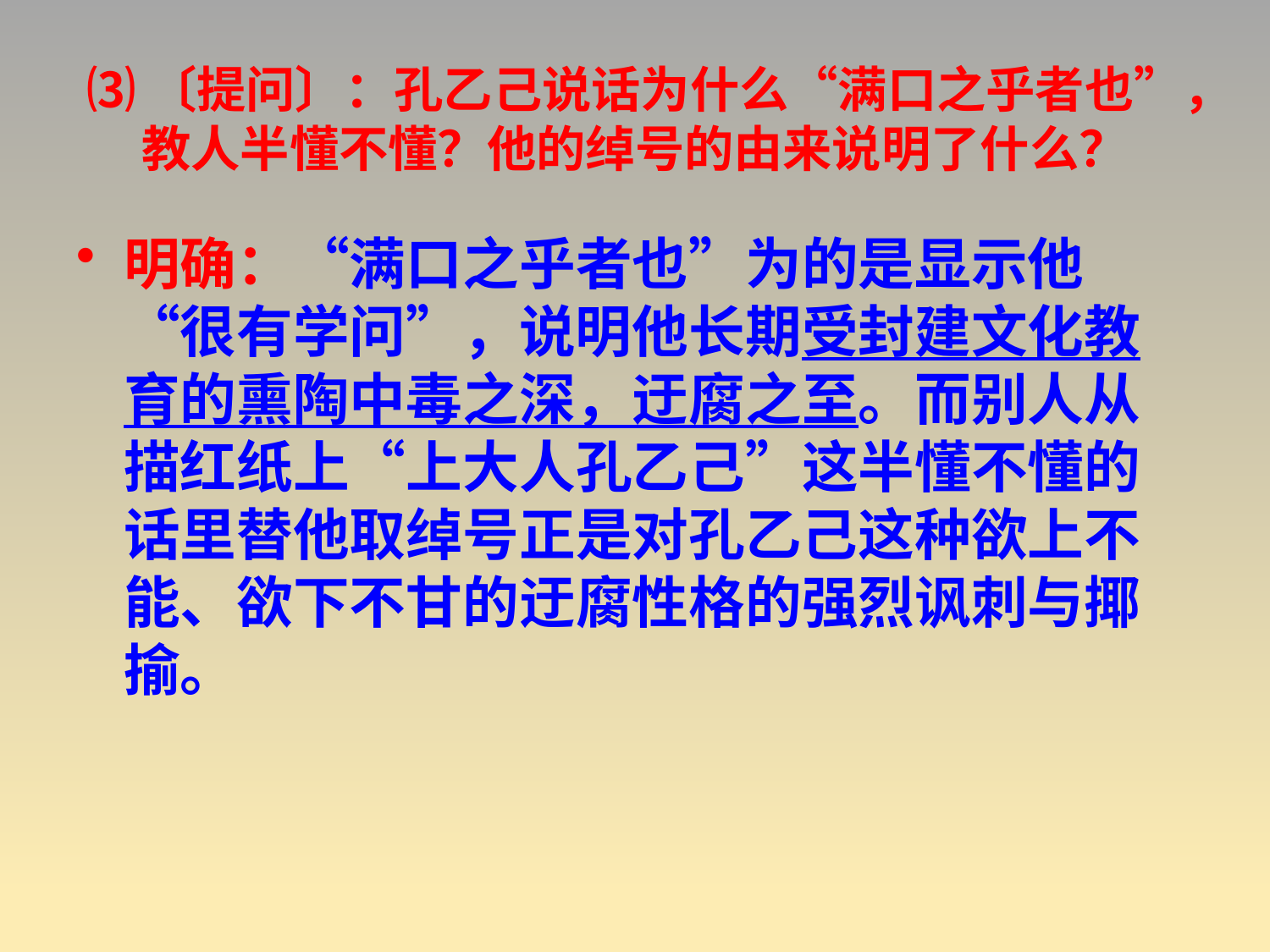

# ⑶〔提问〕：孔乙己说话为什么“满口之乎者也”，教人半懂不懂？他的绰号的由来说明了什么？
明确：“满口之乎者也”为的是显示他“很有学问”，说明他长期受封建文化教育的熏陶中毒之深，迂腐之至。而别人从描红纸上“上大人孔乙己”这半懂不懂的话里替他取绰号正是对孔乙己这种欲上不能、欲下不甘的迂腐性格的强烈讽刺与揶揄。